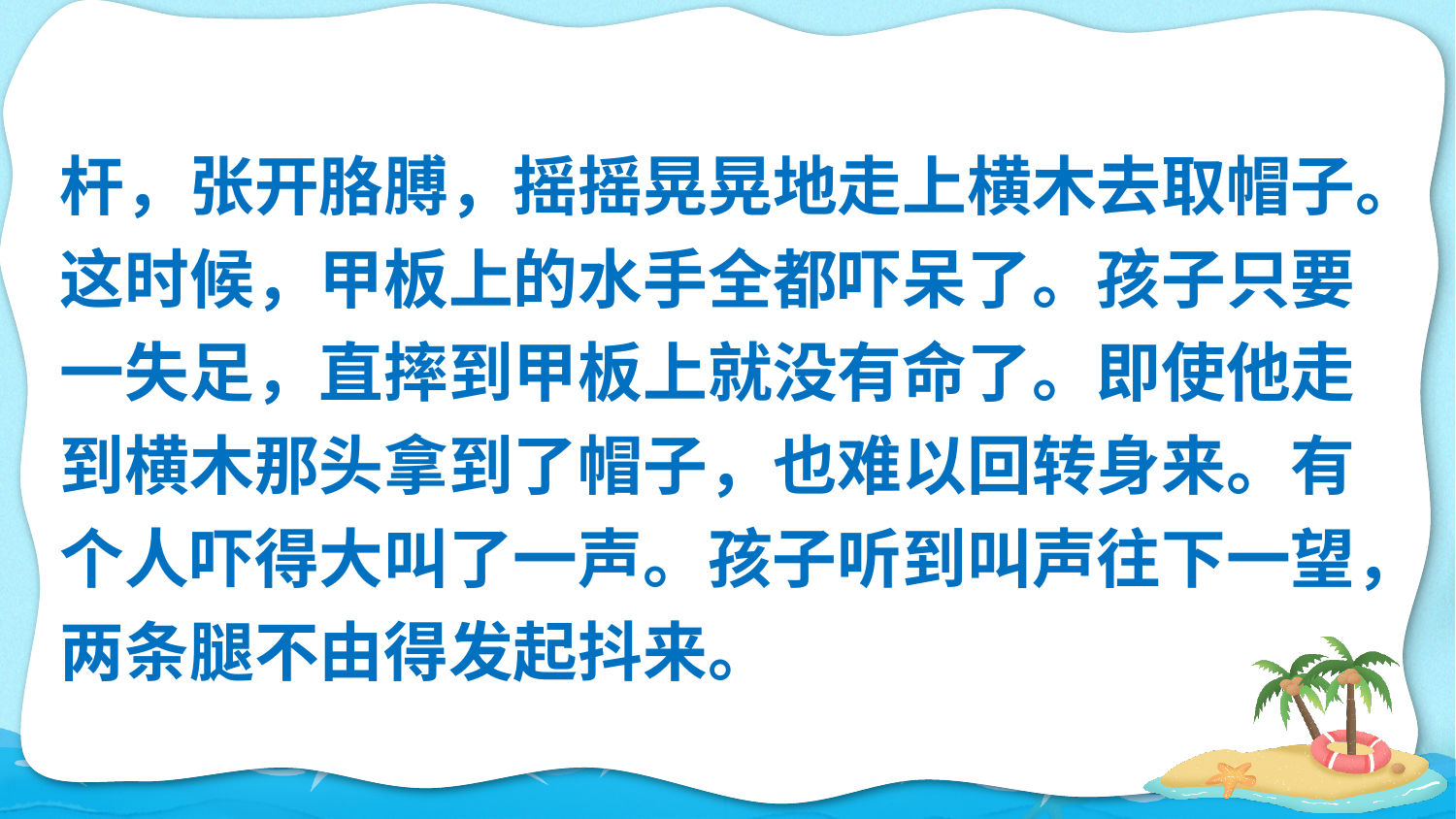

杆，张开胳膊，摇摇晃晃地走上横木去取帽子。这时候，甲板上的水手全都吓呆了。孩子只要一失足，直摔到甲板上就没有命了。即使他走到横木那头拿到了帽子，也难以回转身来。有个人吓得大叫了一声。孩子听到叫声往下一望，两条腿不由得发起抖来。